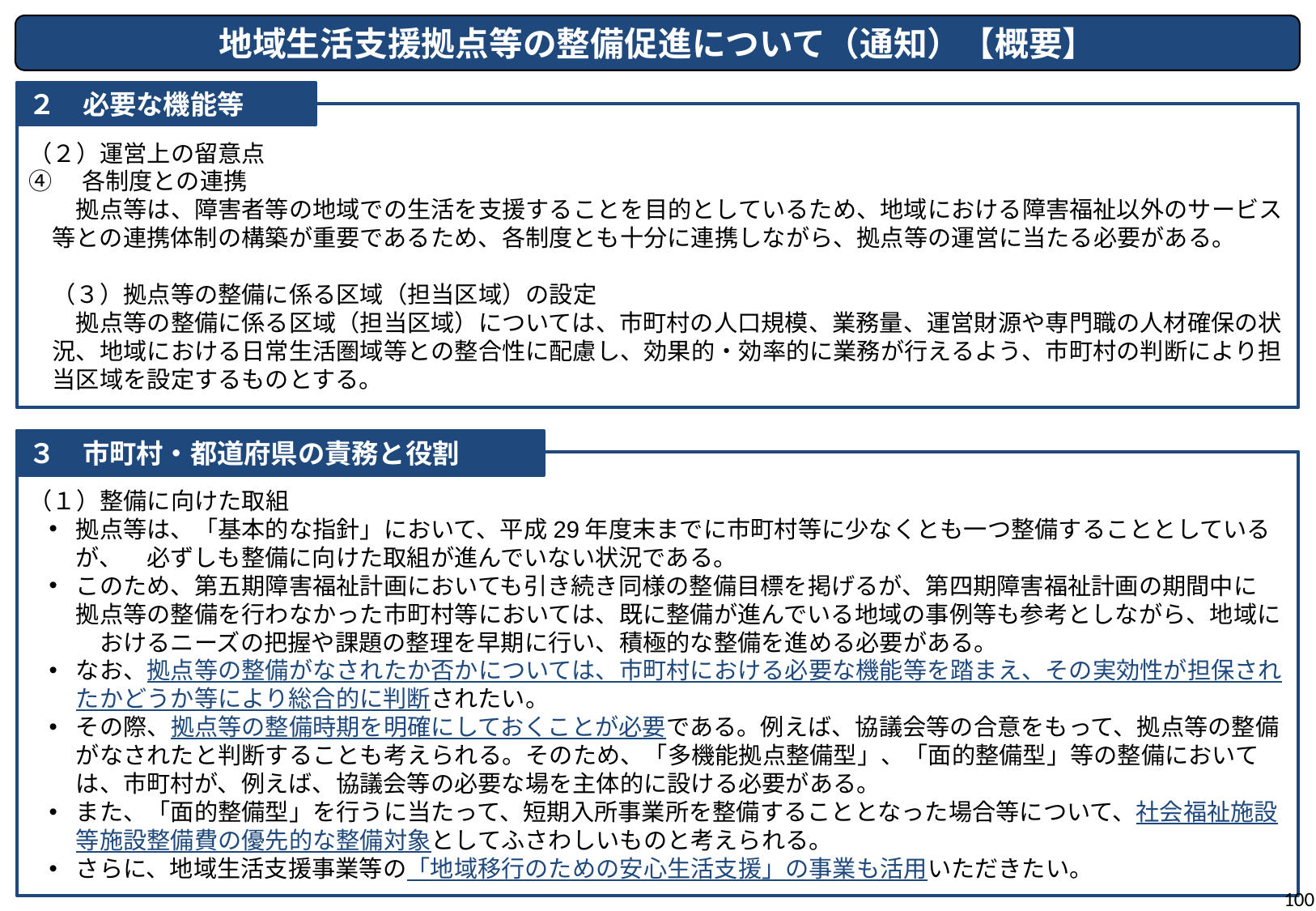

地域生活支援拠点等の整備促進について（通知）【概要】
２　必要な機能等

（２）運営上の留意点
④　各制度との連携
　拠点等は、障害者等の地域での生活を支援することを目的としているため、地域における障害福祉以外のサービス等との連携体制の構築が重要であるため、各制度とも十分に連携しながら、拠点等の運営に当たる必要がある。

（３）拠点等の整備に係る区域（担当区域）の設定
　拠点等の整備に係る区域（担当区域）については、市町村の人口規模、業務量、運営財源や専門職の人材確保の状況、地域における日常生活圏域等との整合性に配慮し、効果的・効率的に業務が行えるよう、市町村の判断により担当区域を設定するものとする。
３　市町村・都道府県の責務と役割

（１）整備に向けた取組
拠点等は、「基本的な指針」において、平成29年度末までに市町村等に少なくとも一つ整備することとしているが、　必ずしも整備に向けた取組が進んでいない状況である。
このため、第五期障害福祉計画においても引き続き同様の整備目標を掲げるが、第四期障害福祉計画の期間中に　拠点等の整備を行わなかった市町村等においては、既に整備が進んでいる地域の事例等も参考としながら、地域に　おけるニーズの把握や課題の整理を早期に行い、積極的な整備を進める必要がある。
なお、拠点等の整備がなされたか否かについては、市町村における必要な機能等を踏まえ、その実効性が担保されたかどうか等により総合的に判断されたい。
その際、拠点等の整備時期を明確にしておくことが必要である。例えば、協議会等の合意をもって、拠点等の整備がなされたと判断することも考えられる。そのため、「多機能拠点整備型」、「面的整備型」等の整備においては、市町村が、例えば、協議会等の必要な場を主体的に設ける必要がある。
また、「面的整備型」を行うに当たって、短期入所事業所を整備することとなった場合等について、社会福祉施設等施設整備費の優先的な整備対象としてふさわしいものと考えられる。
さらに、地域生活支援事業等の「地域移行のための安心生活支援」の事業も活用いただきたい。
100